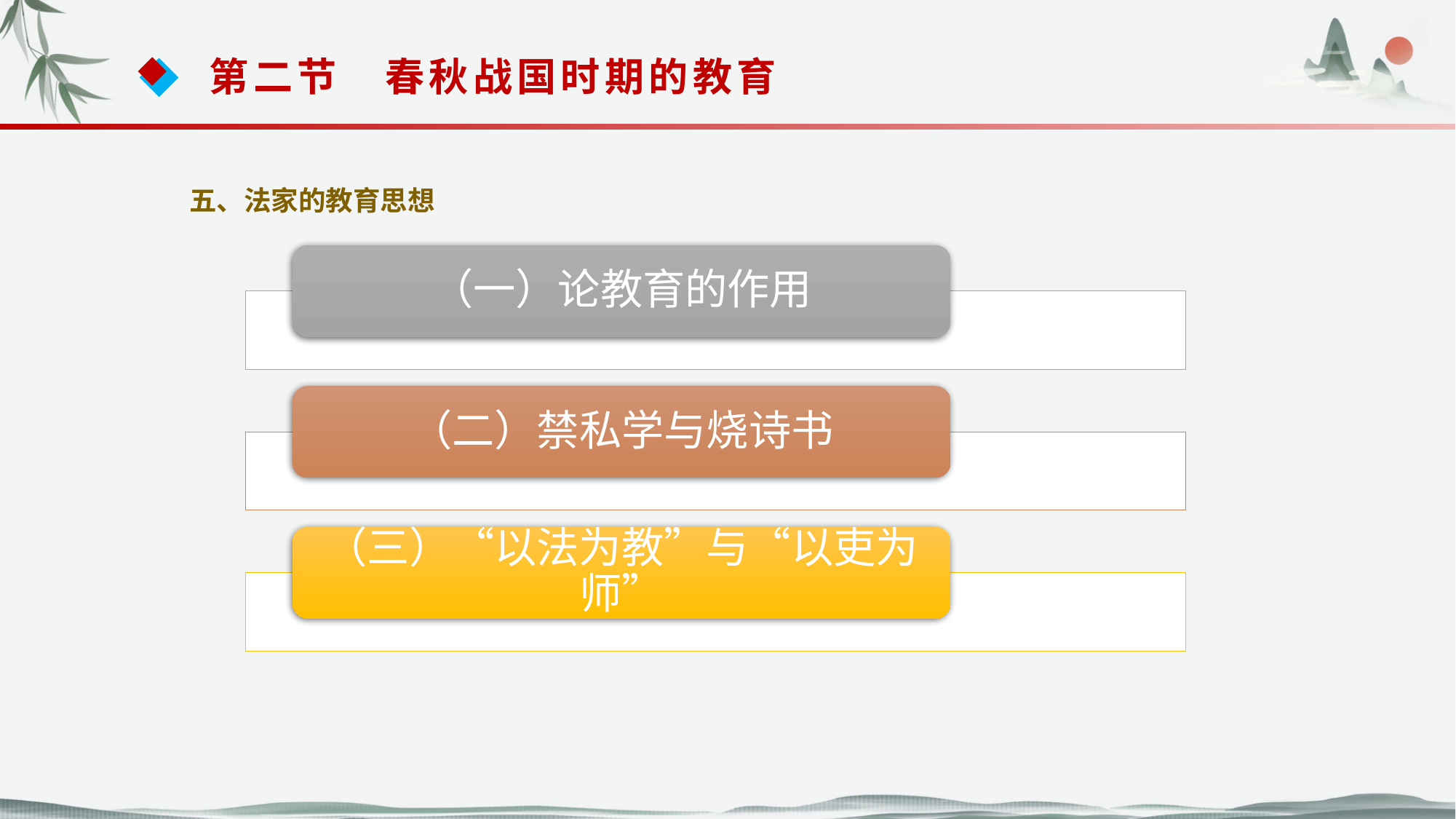

第二节　春秋战国时期的教育

五、法家的教育思想
（一）论教育的作用

（二）禁私学与烧诗书

（三）“以法为教”与“以吏为师”